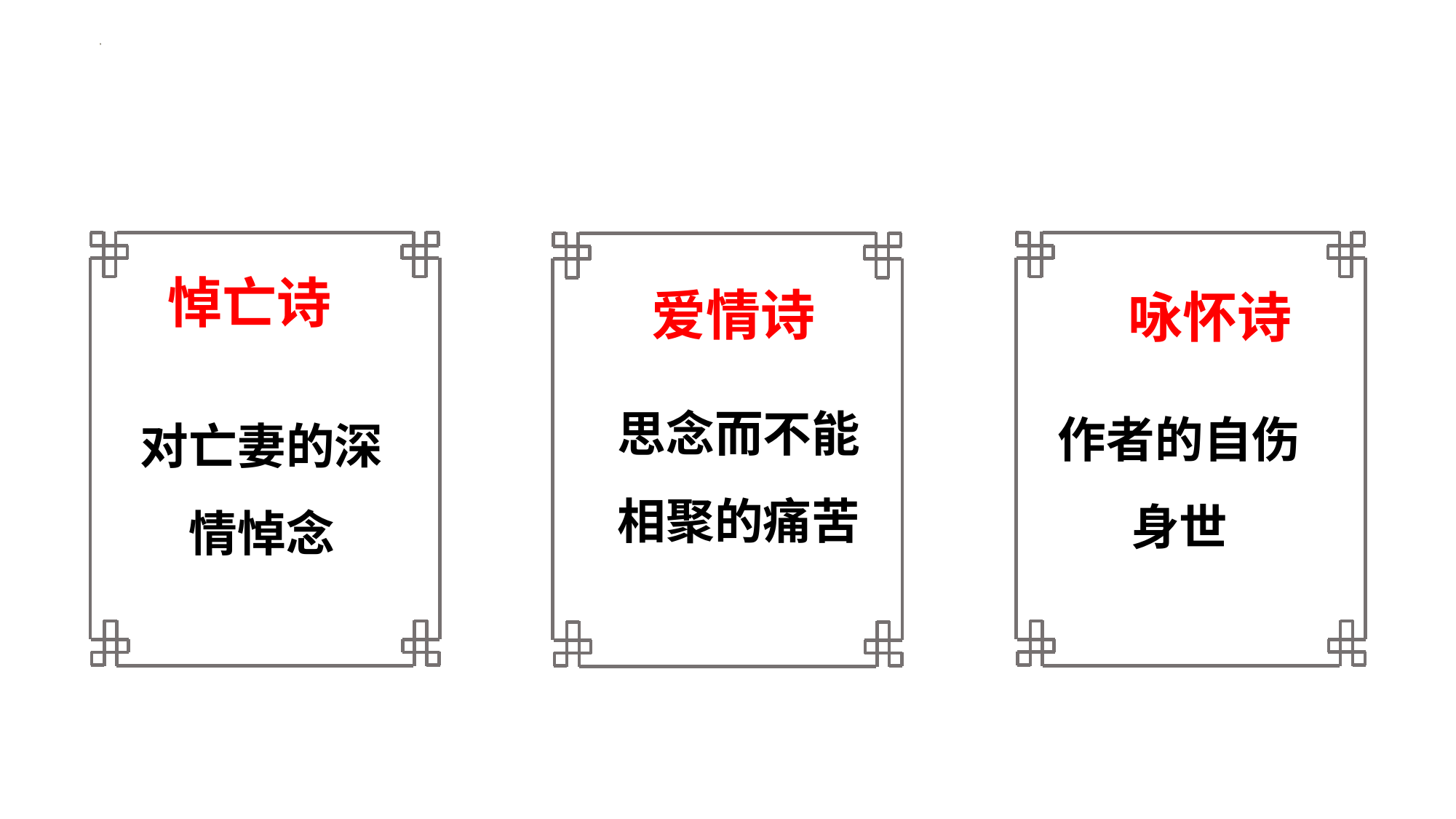

悼亡诗
爱情诗
咏怀诗
思念而不能相聚的痛苦
作者的自伤身世
对亡妻的深情悼念